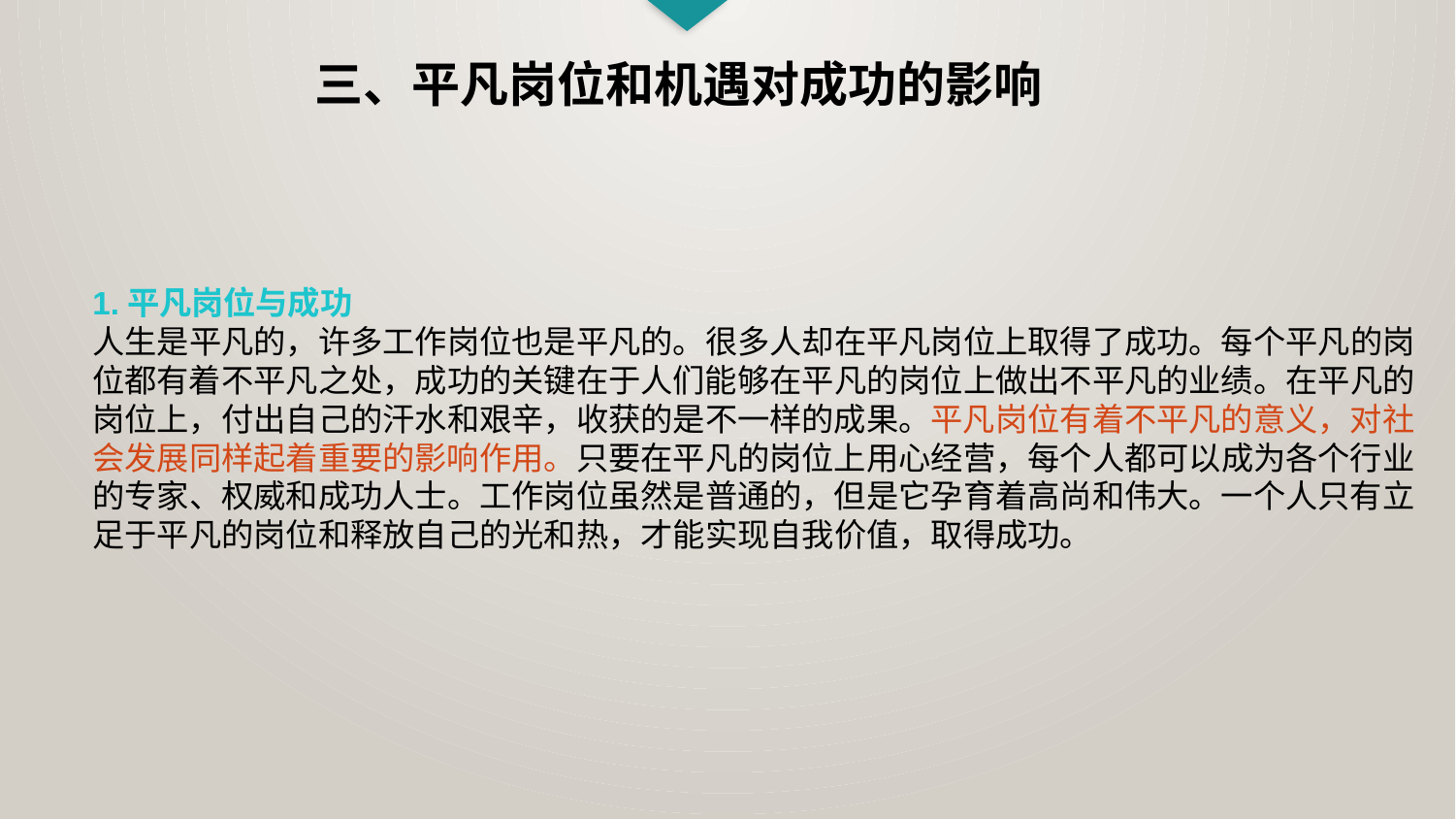

三、平凡岗位和机遇对成功的影响
1.平凡岗位与成功
人生是平凡的，许多工作岗位也是平凡的。很多人却在平凡岗位上取得了成功。每个平凡的岗位都有着不平凡之处，成功的关键在于人们能够在平凡的岗位上做出不平凡的业绩。在平凡的岗位上，付出自己的汗水和艰辛，收获的是不一样的成果。平凡岗位有着不平凡的意义，对社会发展同样起着重要的影响作用。只要在平凡的岗位上用心经营，每个人都可以成为各个行业的专家、权威和成功人士。工作岗位虽然是普通的，但是它孕育着高尚和伟大。一个人只有立足于平凡的岗位和释放自己的光和热，才能实现自我价值，取得成功。
78